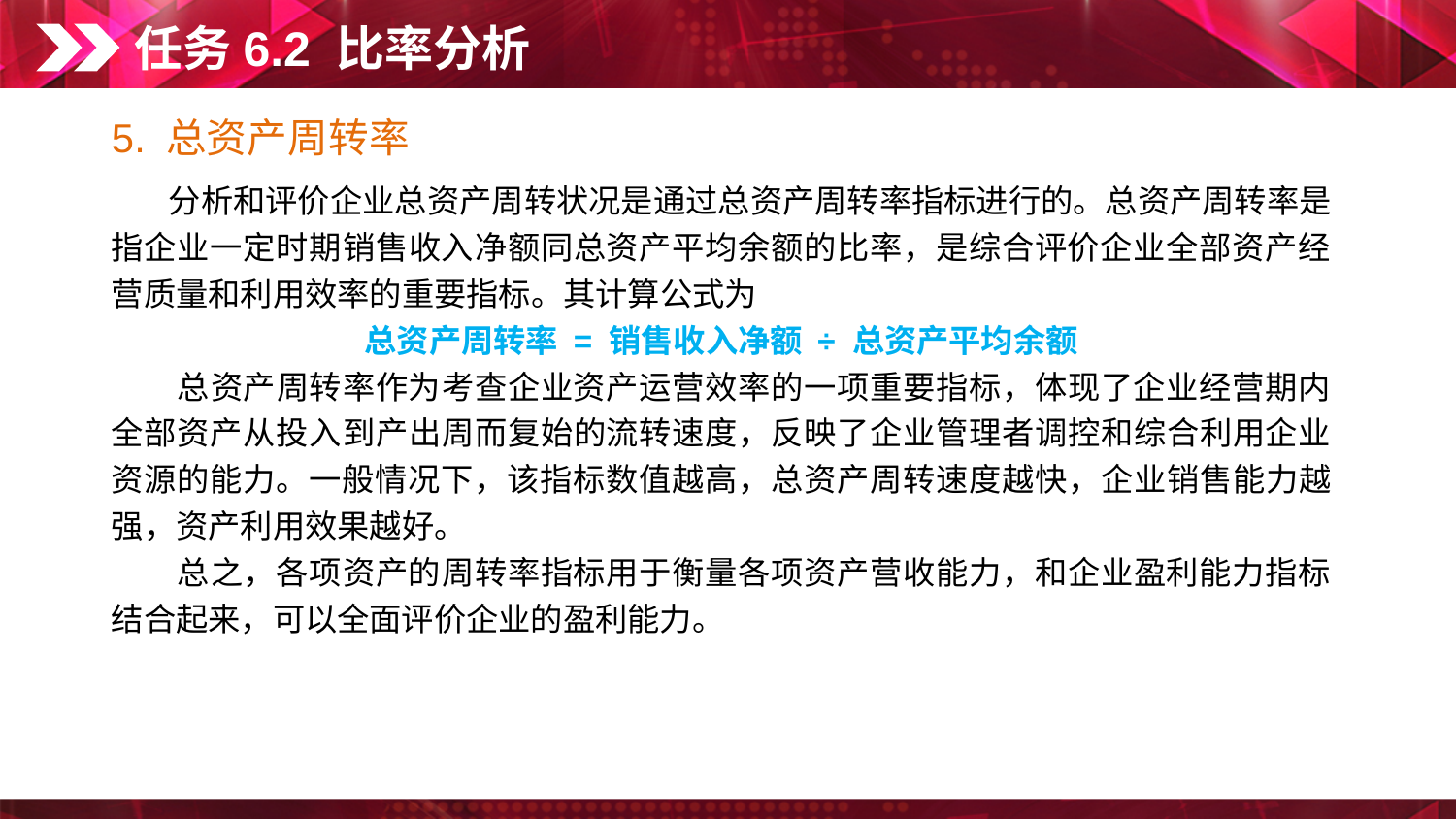

任务6.2 比率分析

5. 总资产周转率
　　分析和评价企业总资产周转状况是通过总资产周转率指标进行的。总资产周转率是指企业一定时期销售收入净额同总资产平均余额的比率，是综合评价企业全部资产经营质量和利用效率的重要指标。其计算公式为
总资产周转率 = 销售收入净额 ÷ 总资产平均余额
　　总资产周转率作为考查企业资产运营效率的一项重要指标，体现了企业经营期内全部资产从投入到产出周而复始的流转速度，反映了企业管理者调控和综合利用企业资源的能力。一般情况下，该指标数值越高，总资产周转速度越快，企业销售能力越强，资产利用效果越好。
　　总之，各项资产的周转率指标用于衡量各项资产营收能力，和企业盈利能力指标结合起来，可以全面评价企业的盈利能力。